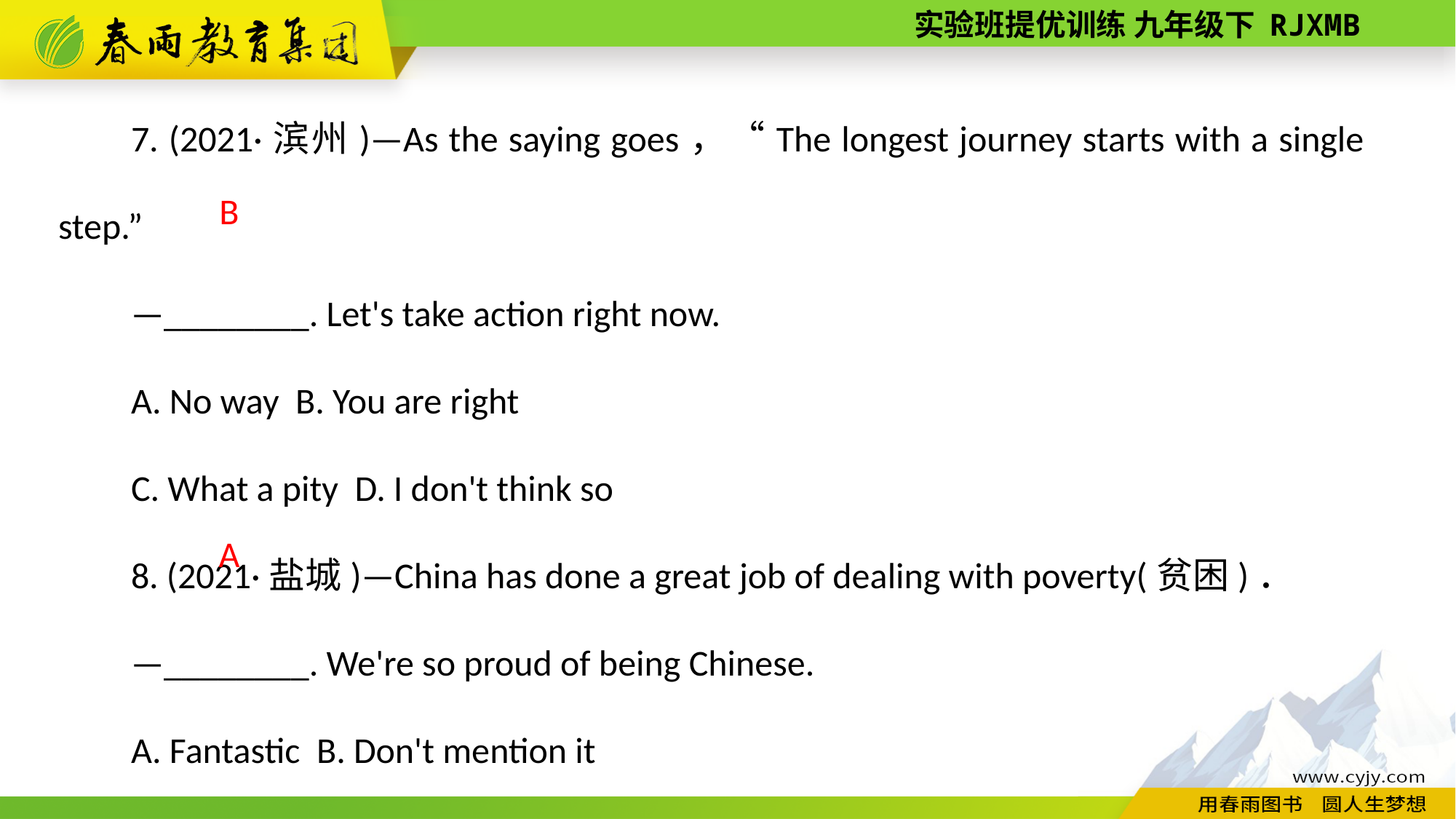

7. (2021·滨州)—As the saying goes，“The longest journey starts with a single step.”
—________. Let's take action right now.
A. No way  B. You are right
C. What a pity  D. I don't think so
8. (2021·盐城)—China has done a great job of dealing with poverty(贫困)．
—________. We're so proud of being Chinese.
A. Fantastic  B. Don't mention it
C. I have no idea  D. Good luck
B
A